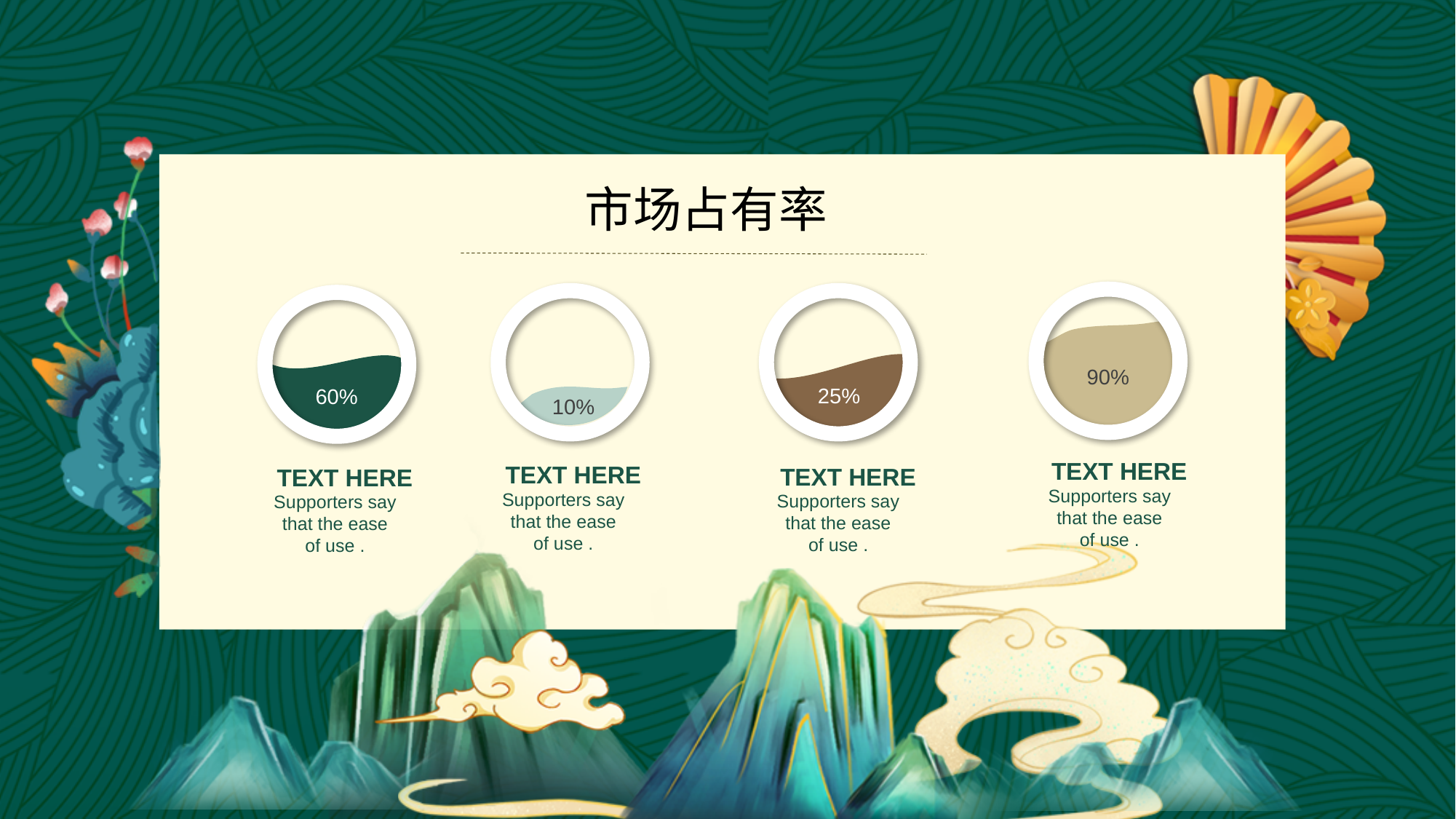

市场占有率

90%
25%
60%
10%
TEXT HERE
TEXT HERE
TEXT HERE
TEXT HERE
Supporters say that the ease of use .
Supporters say that the ease of use .
Supporters say that the ease of use .
Supporters say that the ease of use .